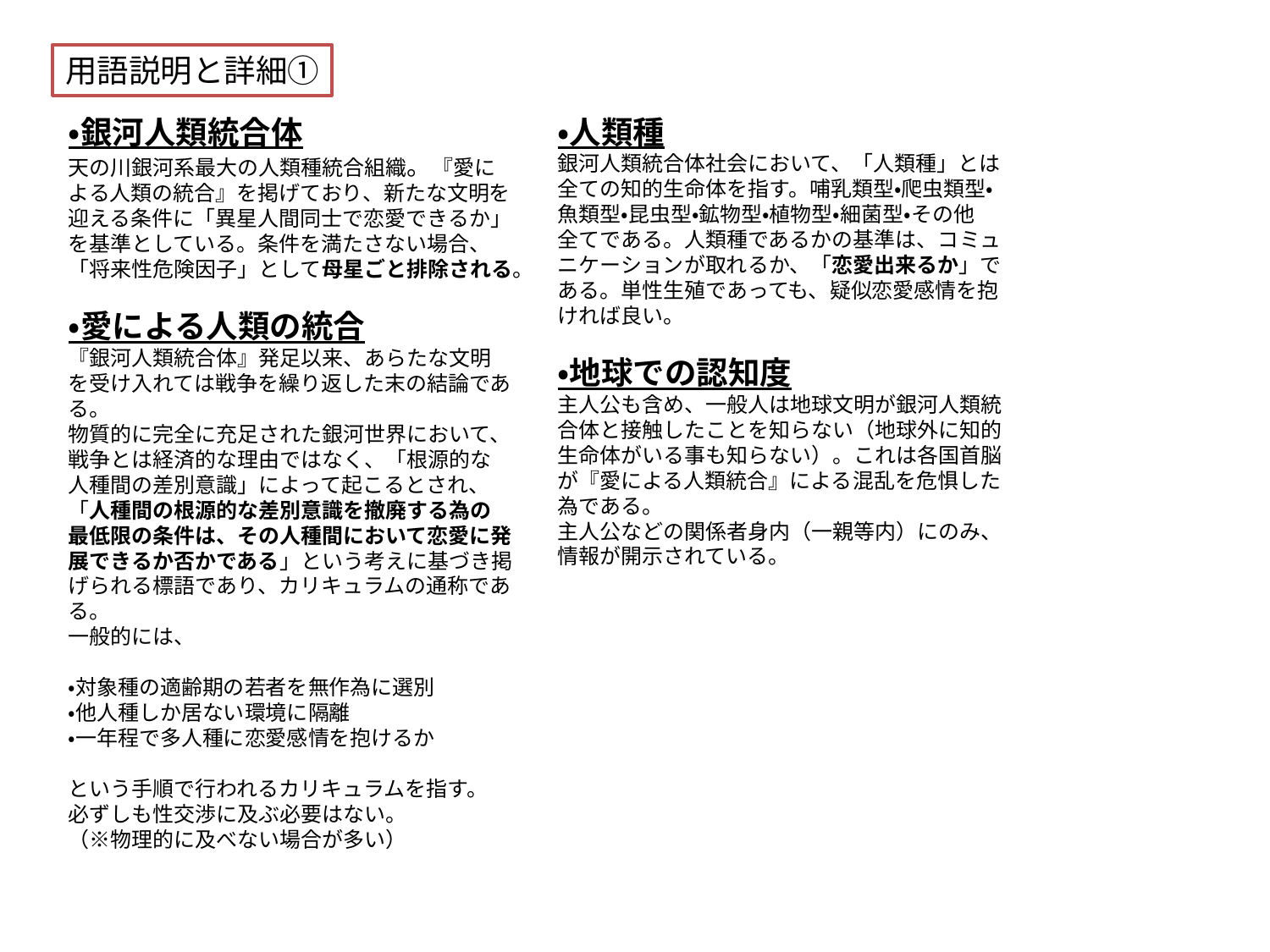

用語説明と詳細①
・銀河人類統合体
天の川銀河系最大の人類種統合組織。『愛による人類の統合』を掲げており、新たな文明を迎える条件に「異星人間同士で恋愛できるか」を基準としている。条件を満たさない場合、「将来性危険因子」として母星ごと排除される。

・愛による人類の統合
『銀河人類統合体』発足以来、あらたな文明を受け入れては戦争を繰り返した末の結論である。
物質的に完全に充足された銀河世界において、
戦争とは経済的な理由ではなく、「根源的な人種間の差別意識」によって起こるとされ、「人種間の根源的な差別意識を撤廃する為の最低限の条件は、その人種間において恋愛に発展できるか否かである」という考えに基づき掲げられる標語であり、カリキュラムの通称である。
一般的には、

・対象種の適齢期の若者を無作為に選別
・他人種しか居ない環境に隔離
・一年程で多人種に恋愛感情を抱けるか

という手順で行われるカリキュラムを指す。
必ずしも性交渉に及ぶ必要はない。
（※物理的に及べない場合が多い）
・人類種
銀河人類統合体社会において、「人類種」とは全ての知的生命体を指す。哺乳類型・爬虫類型・魚類型・昆虫型・鉱物型・植物型・細菌型・その他　全てである。人類種であるかの基準は、コミュニケーションが取れるか、「恋愛出来るか」である。単性生殖であっても、疑似恋愛感情を抱ければ良い。

・地球での認知度
主人公も含め、一般人は地球文明が銀河人類統合体と接触したことを知らない（地球外に知的生命体がいる事も知らない）。これは各国首脳が『愛による人類統合』による混乱を危惧した為である。
主人公などの関係者身内（一親等内）にのみ、情報が開示されている。